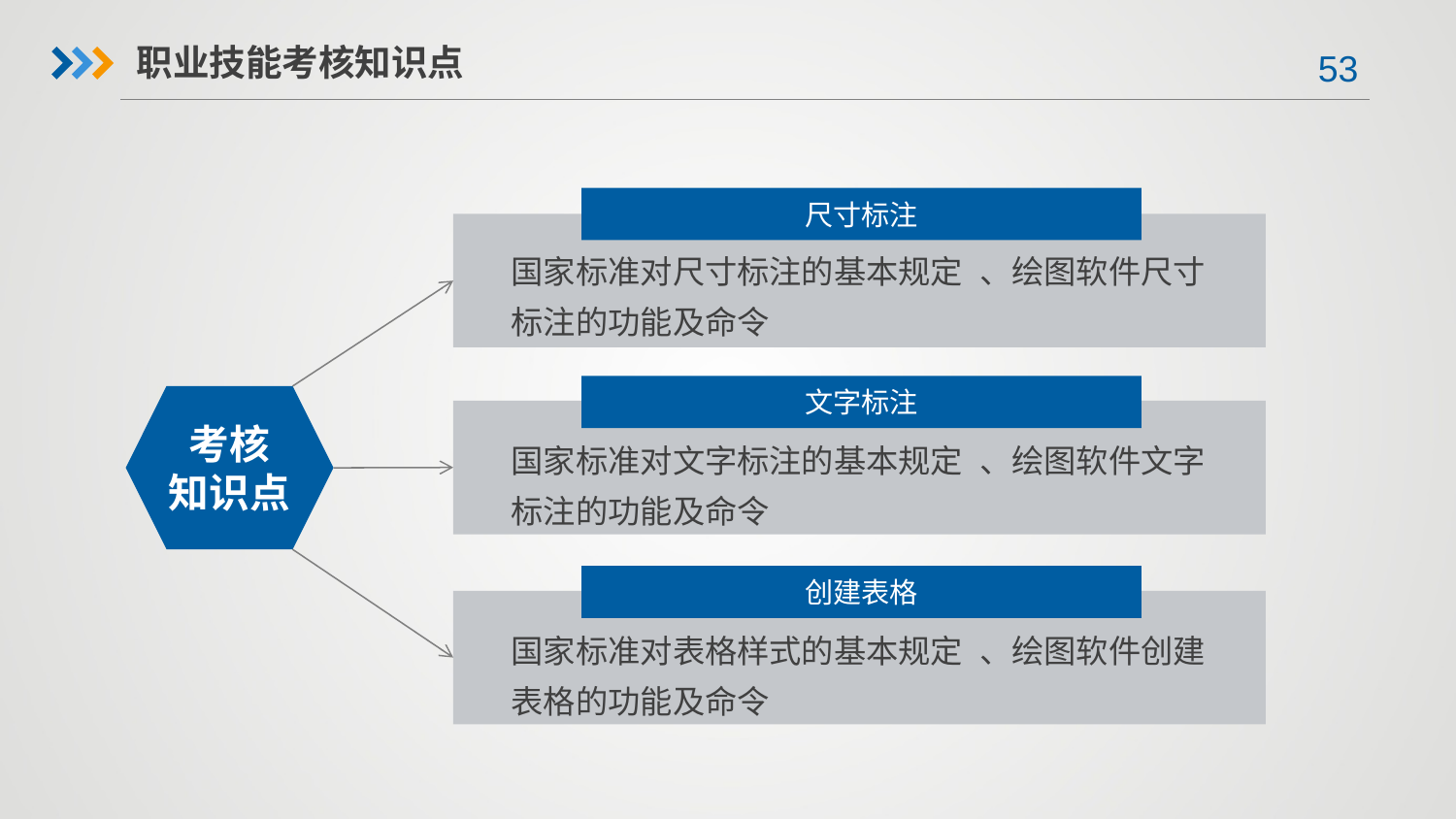

职业技能考核知识点
尺寸标注

国家标准对尺寸标注的基本规定 、绘图软件尺寸标注的功能及命令
文字标注
考核
知识点

国家标准对文字标注的基本规定 、绘图软件文字标注的功能及命令
创建表格

国家标准对表格样式的基本规定 、绘图软件创建表格的功能及命令